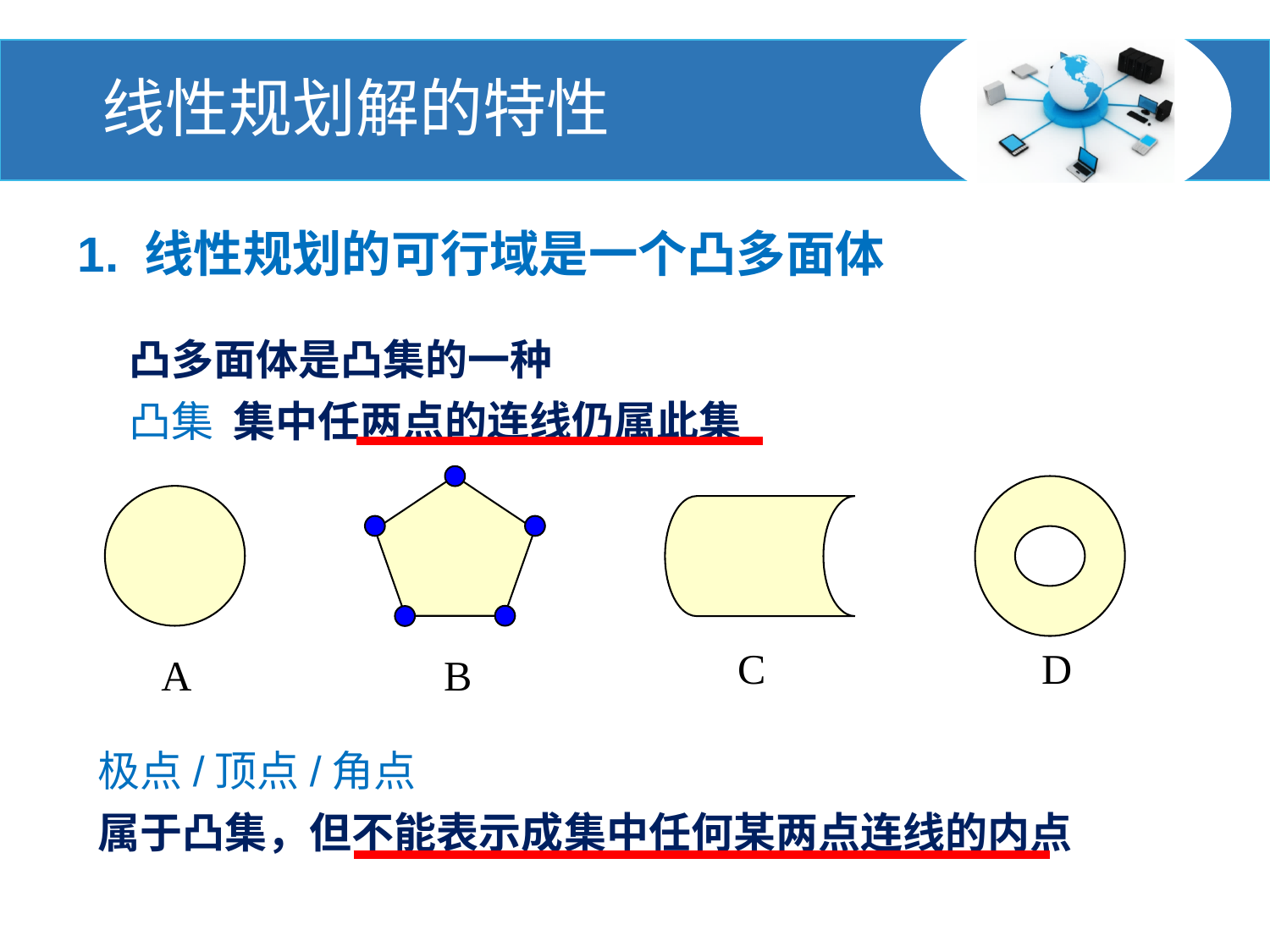

# 线性规划解的特性
1. 线性规划的可行域是一个凸多面体
凸多面体是凸集的一种
凸集  集中任两点的连线仍属此集

C
D
A
B
极点/顶点/角点
属于凸集，但不能表示成集中任何某两点连线的内点